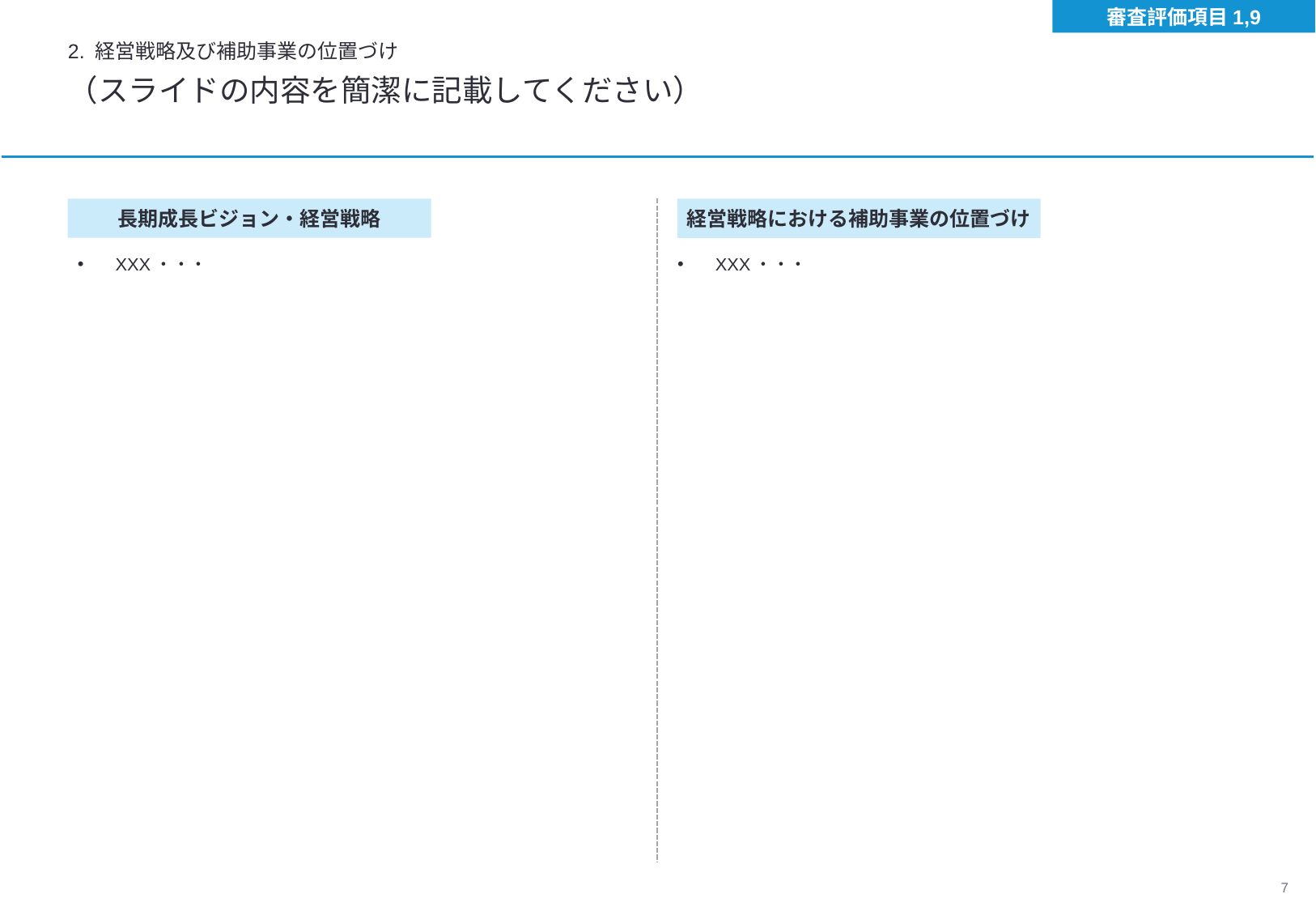

審査評価項目1,9
2. 経営戦略及び補助事業の位置づけ
（スライドの内容を簡潔に記載してください）
長期成長ビジョン・経営戦略
経営戦略における補助事業の位置づけ
XXX・・・
XXX・・・